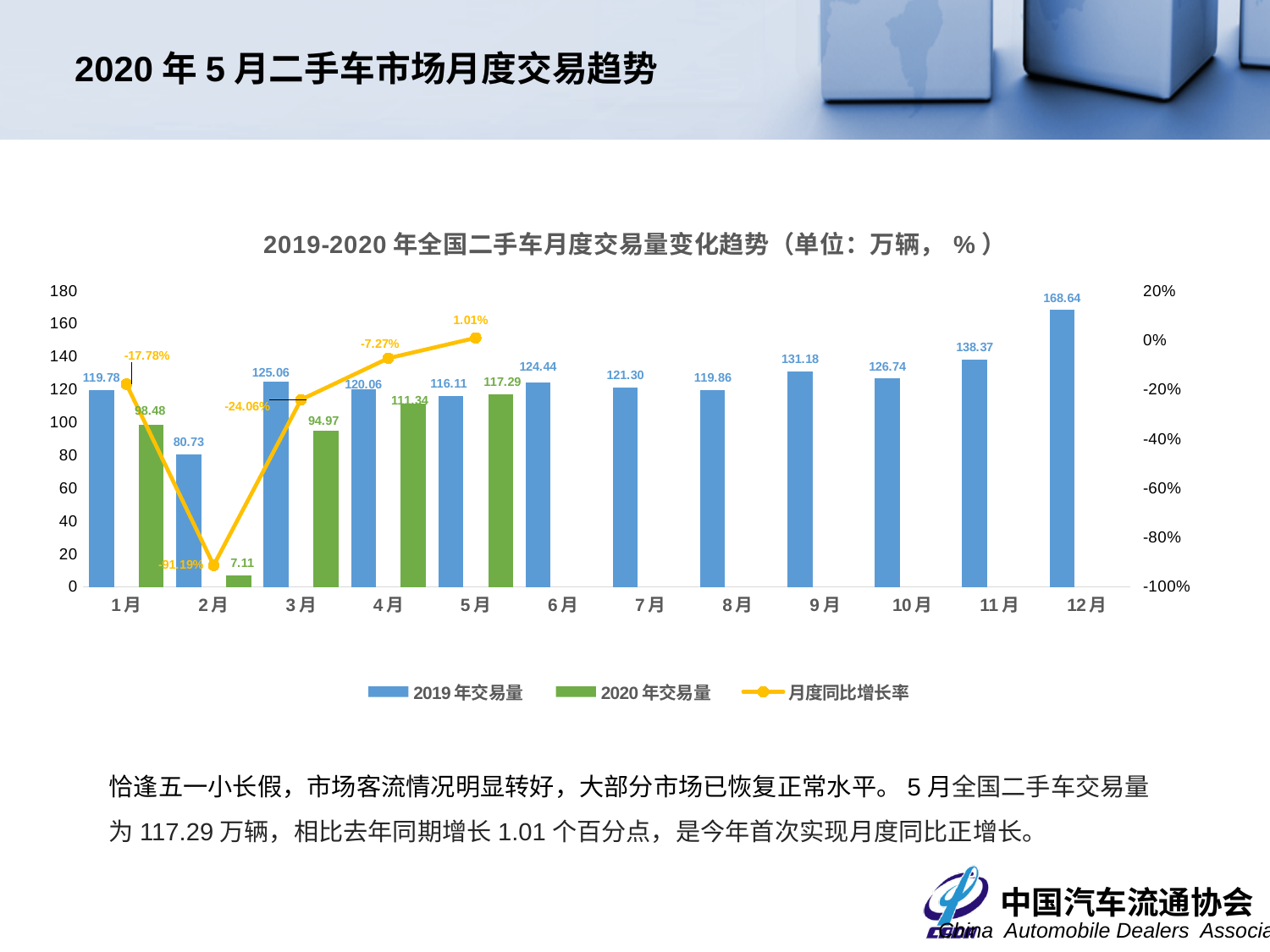

2020年5月二手车市场月度交易趋势

### Chart

| Category | 2019年交易量 | 2020年交易量 | 月度同比增长率 |
|---|---|---|---|
| 1月 | 119.78 | 98.48 | -0.17782601435965936 |
| 2月 | 80.73 | 7.109 | -0.9119410380279946 |
| 3月 | 125.06 | 94.9737 | -0.24057492403646255 |
| 4月 | 120.06 | 111.3373 | -0.07265284024654342 |
| 5月 | 116.11 | 117.2856 | 0.010124881577814167 |
| 6月 | 124.44 | None | None |
| 7月 | 121.3 | None | None |
| 8月 | 119.86 | None | None |
| 9月 | 131.1755 | None | None |
| 10月 | 126.7447 | None | None |
| 11月 | 138.3684 | None | None |
| 12月 | 168.6414 | None | None |
恰逢五一小长假，市场客流情况明显转好，大部分市场已恢复正常水平。5月全国二手车交易量为117.29万辆，相比去年同期增长1.01个百分点，是今年首次实现月度同比正增长。